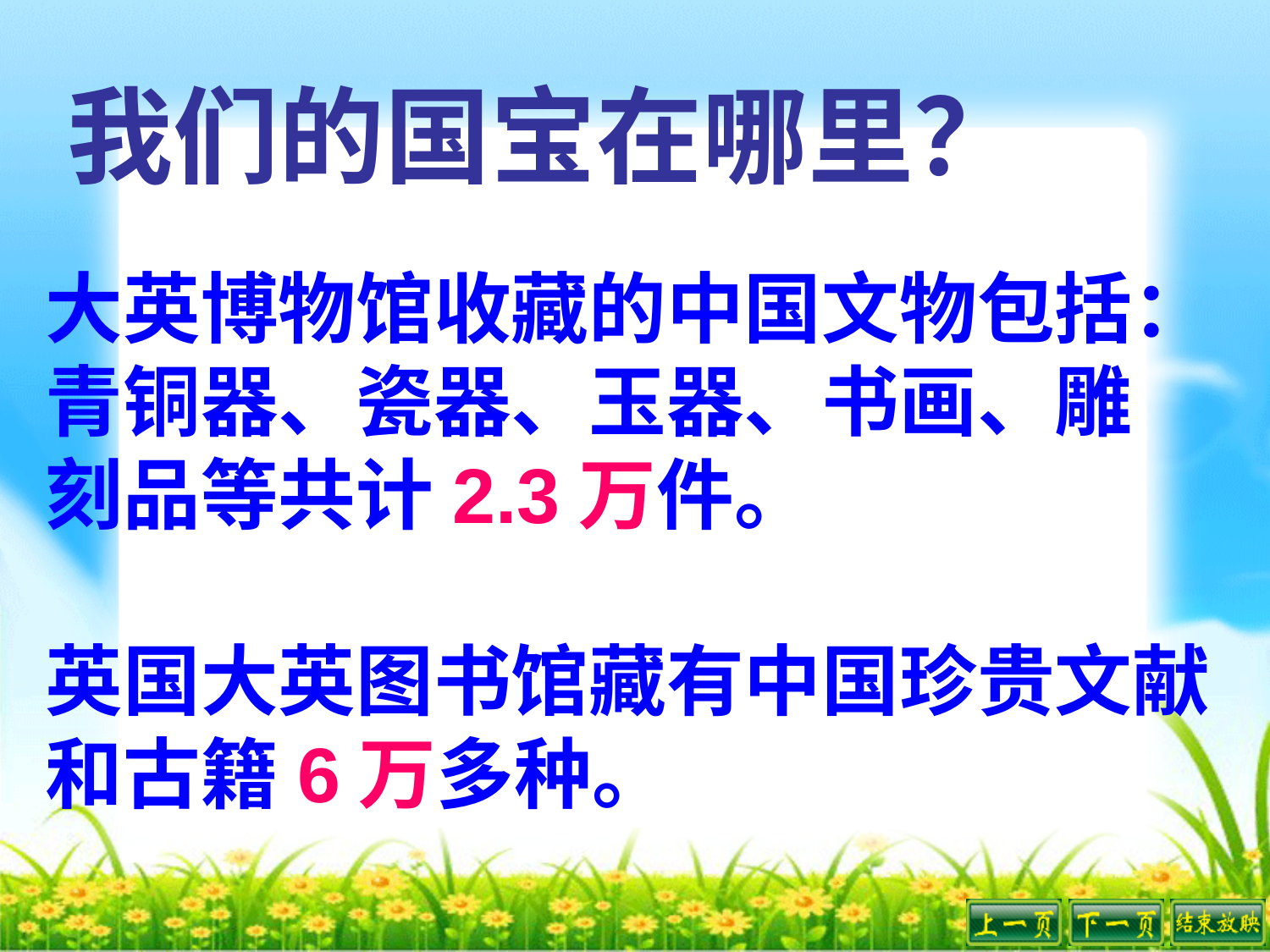

我们的国宝在哪里？
大英博物馆收藏的中国文物包括：
青铜器、瓷器、玉器、书画、雕
刻品等共计2.3万件。

英国大英图书馆藏有中国珍贵文献
和古籍6万多种。